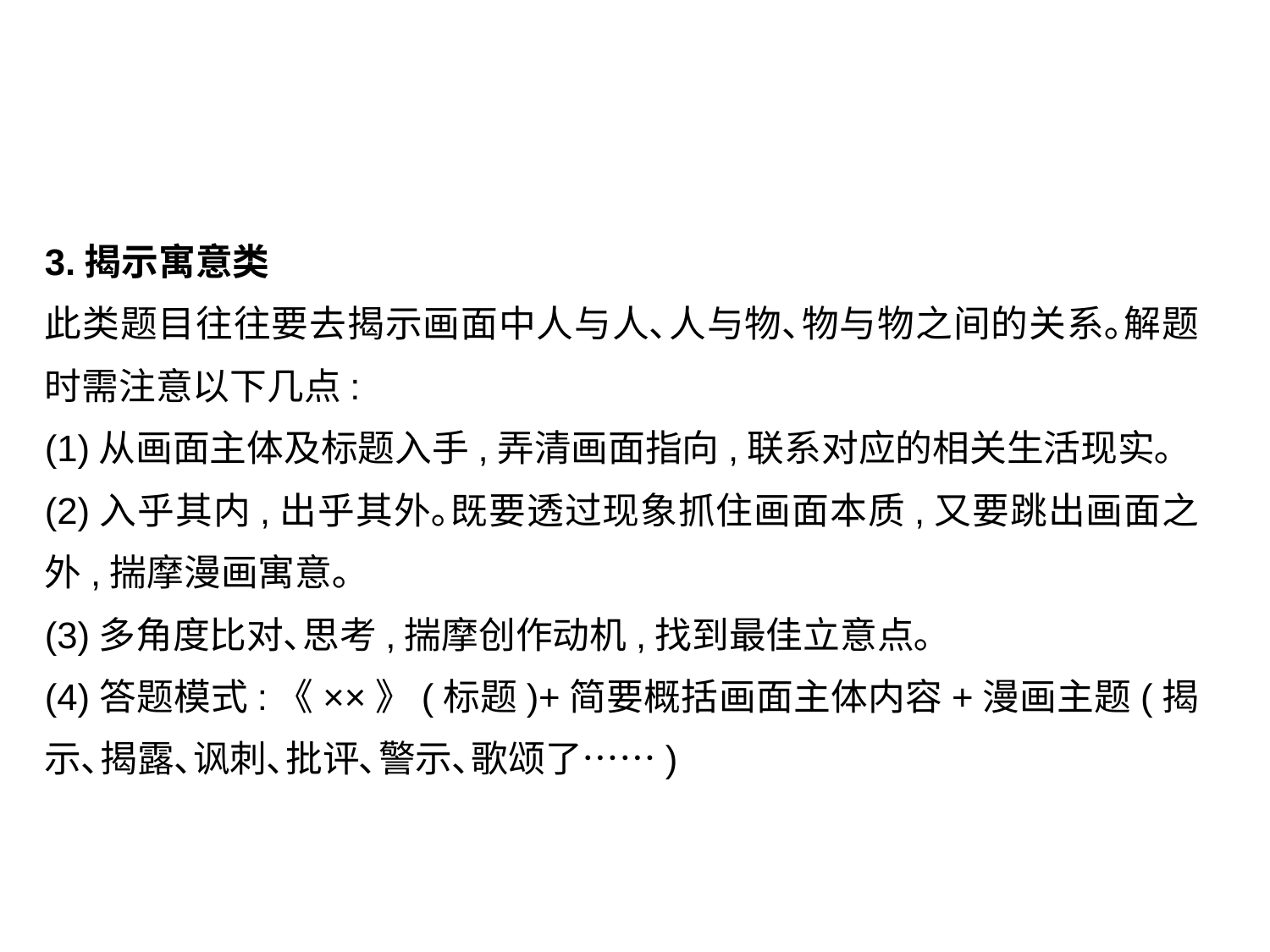

3.揭示寓意类
此类题目往往要去揭示画面中人与人､人与物､物与物之间的关系｡解题时需注意以下几点:
(1)从画面主体及标题入手,弄清画面指向,联系对应的相关生活现实｡
(2)入乎其内,出乎其外｡既要透过现象抓住画面本质,又要跳出画面之外,揣摩漫画寓意｡
(3)多角度比对､思考,揣摩创作动机,找到最佳立意点｡
(4)答题模式:《××》(标题)+简要概括画面主体内容+漫画主题(揭示､揭露､讽刺､批评､警示､歌颂了……)